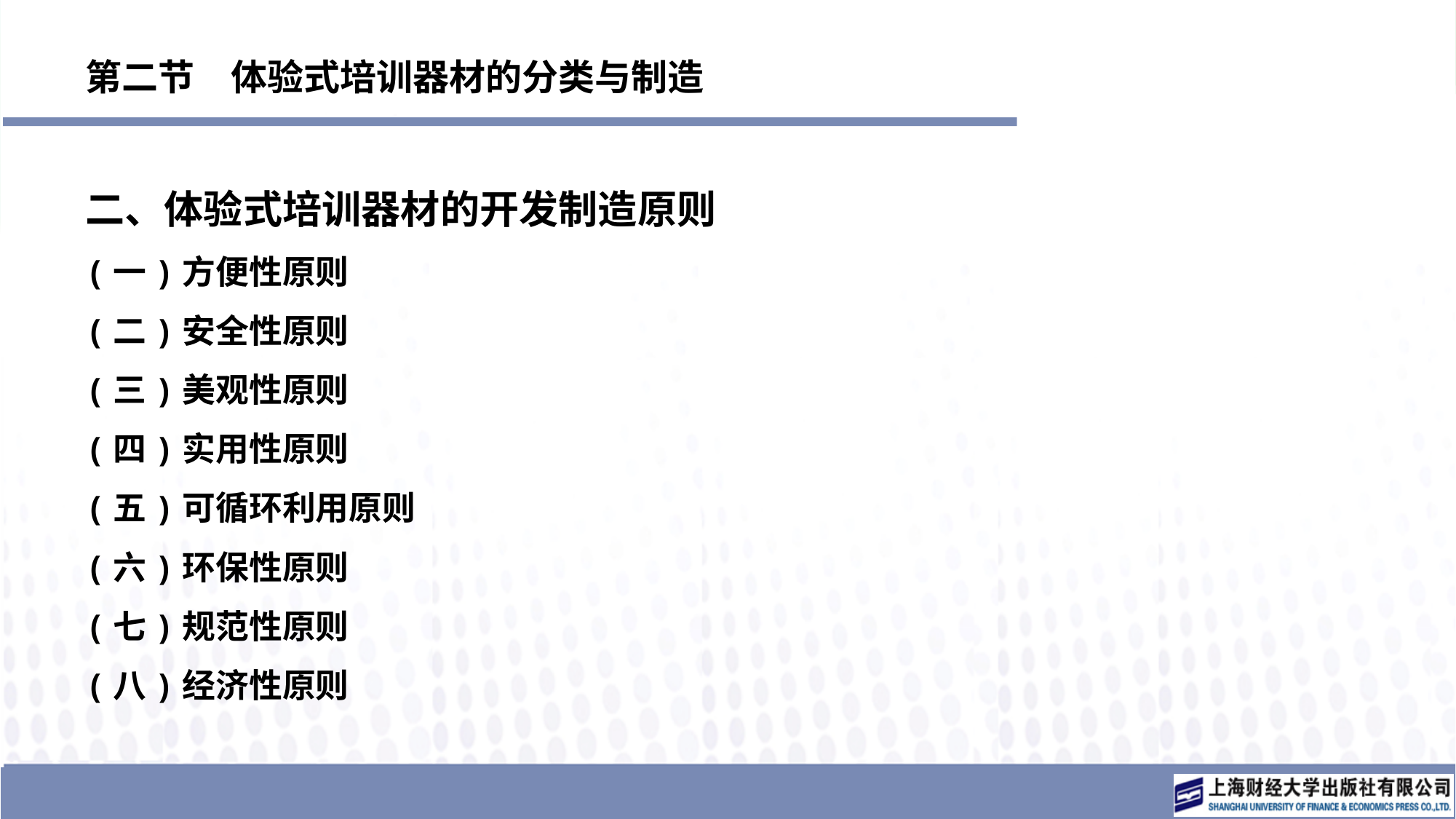

# 第二节　体验式培训器材的分类与制造
二、体验式培训器材的开发制造原则
(一)方便性原则
(二)安全性原则
(三)美观性原则
(四)实用性原则
(五)可循环利用原则
(六)环保性原则
(七)规范性原则
(八)经济性原则